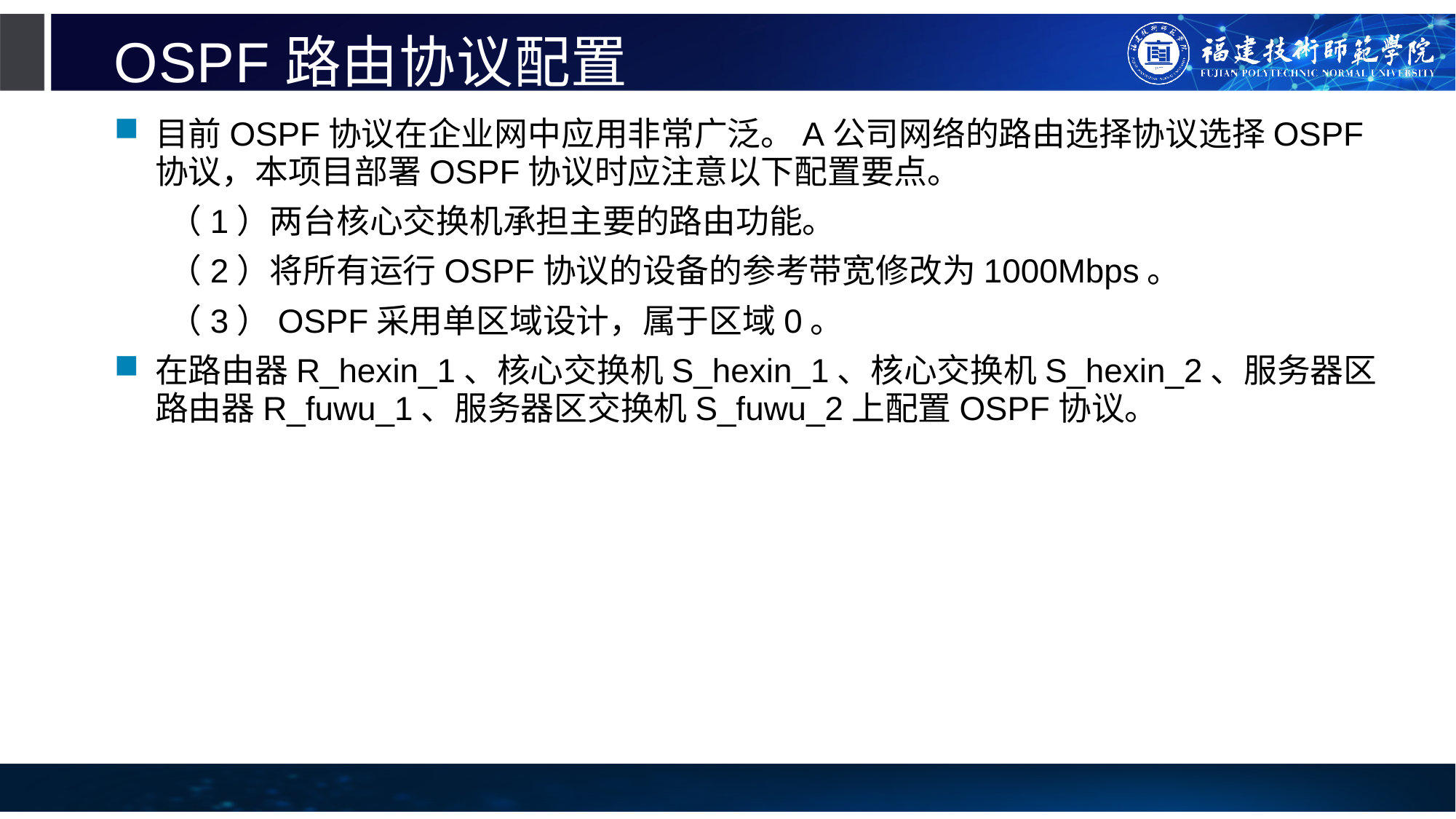

# OSPF路由协议配置
目前OSPF协议在企业网中应用非常广泛。A公司网络的路由选择协议选择OSPF协议，本项目部署OSPF协议时应注意以下配置要点。
（1）两台核心交换机承担主要的路由功能。
（2）将所有运行OSPF协议的设备的参考带宽修改为1000Mbps。
（3）OSPF采用单区域设计，属于区域0。
在路由器R_hexin_1、核心交换机S_hexin_1、核心交换机S_hexin_2、服务器区路由器R_fuwu_1、服务器区交换机S_fuwu_2上配置OSPF协议。